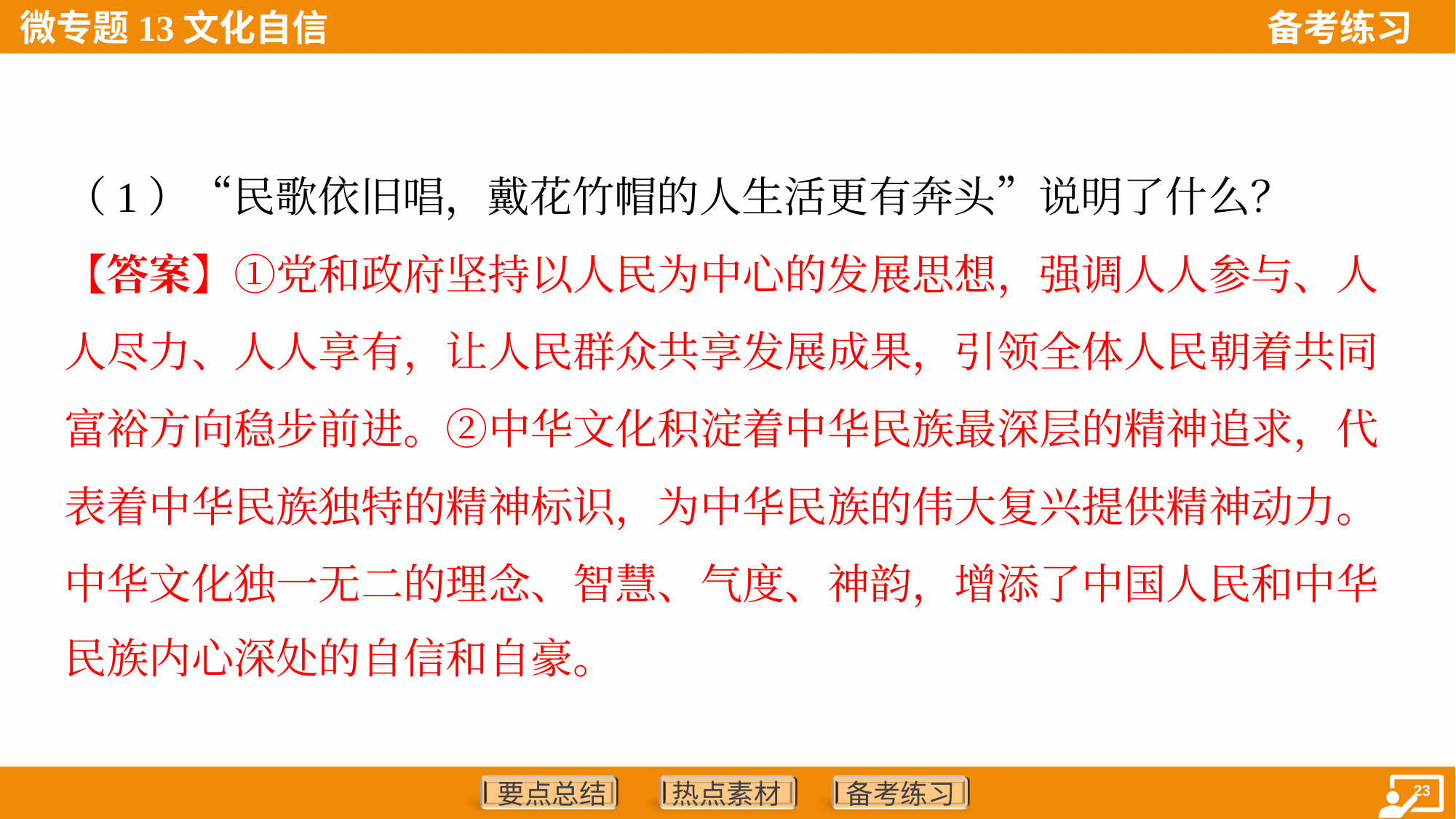

（1）“民歌依旧唱，戴花竹帽的人生活更有奔头”说明了什么？
【答案】①党和政府坚持以人民为中心的发展思想，强调人人参与、人
人尽力、人人享有，让人民群众共享发展成果，引领全体人民朝着共同
富裕方向稳步前进。②中华文化积淀着中华民族最深层的精神追求，代
表着中华民族独特的精神标识，为中华民族的伟大复兴提供精神动力。
中华文化独一无二的理念、智慧、气度、神韵，增添了中国人民和中华
民族内心深处的自信和自豪。